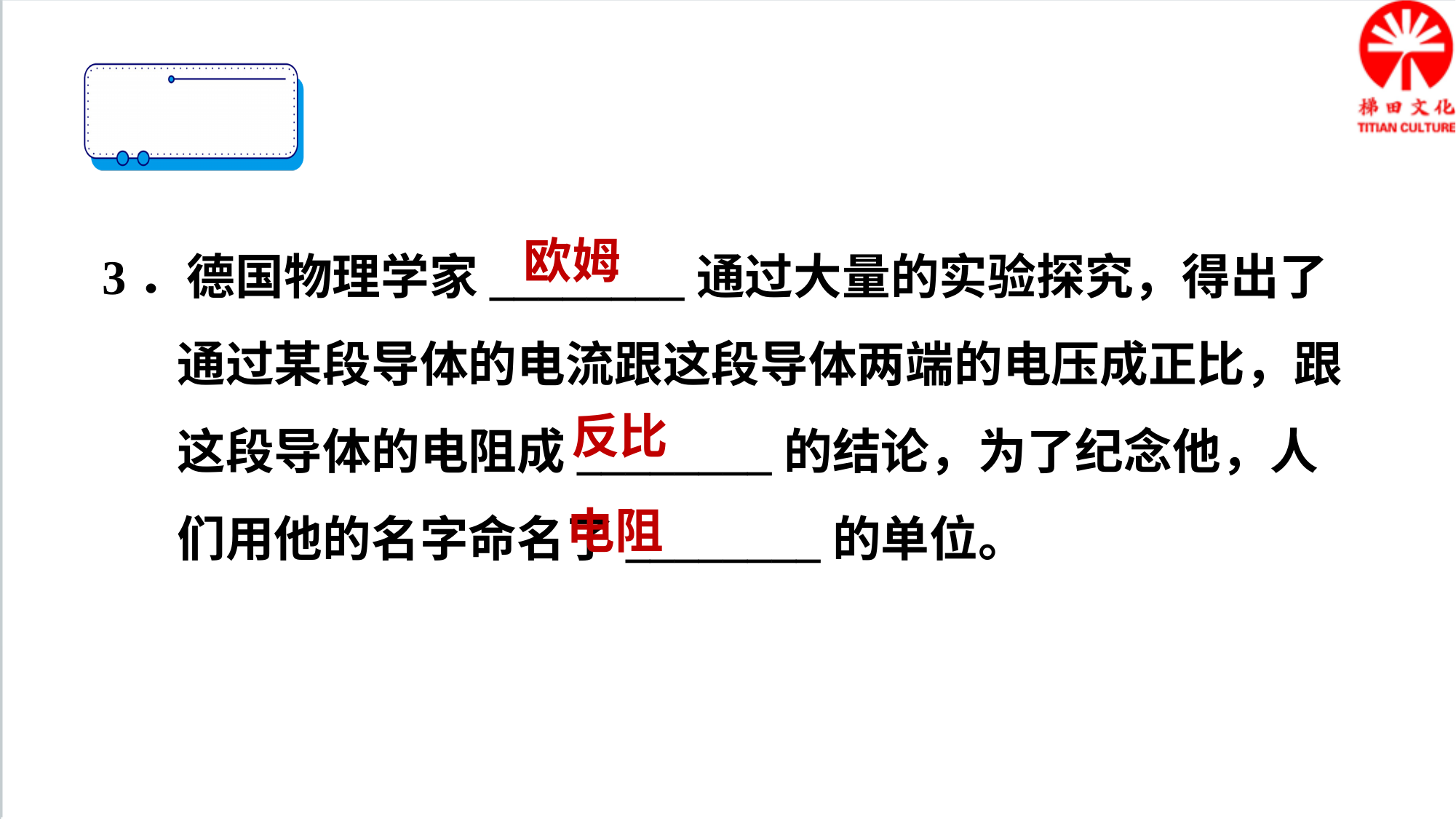

3．德国物理学家________通过大量的实验探究，得出了通过某段导体的电流跟这段导体两端的电压成正比，跟这段导体的电阻成________的结论，为了纪念他，人们用他的名字命名了________的单位。
欧姆
反比
电阻